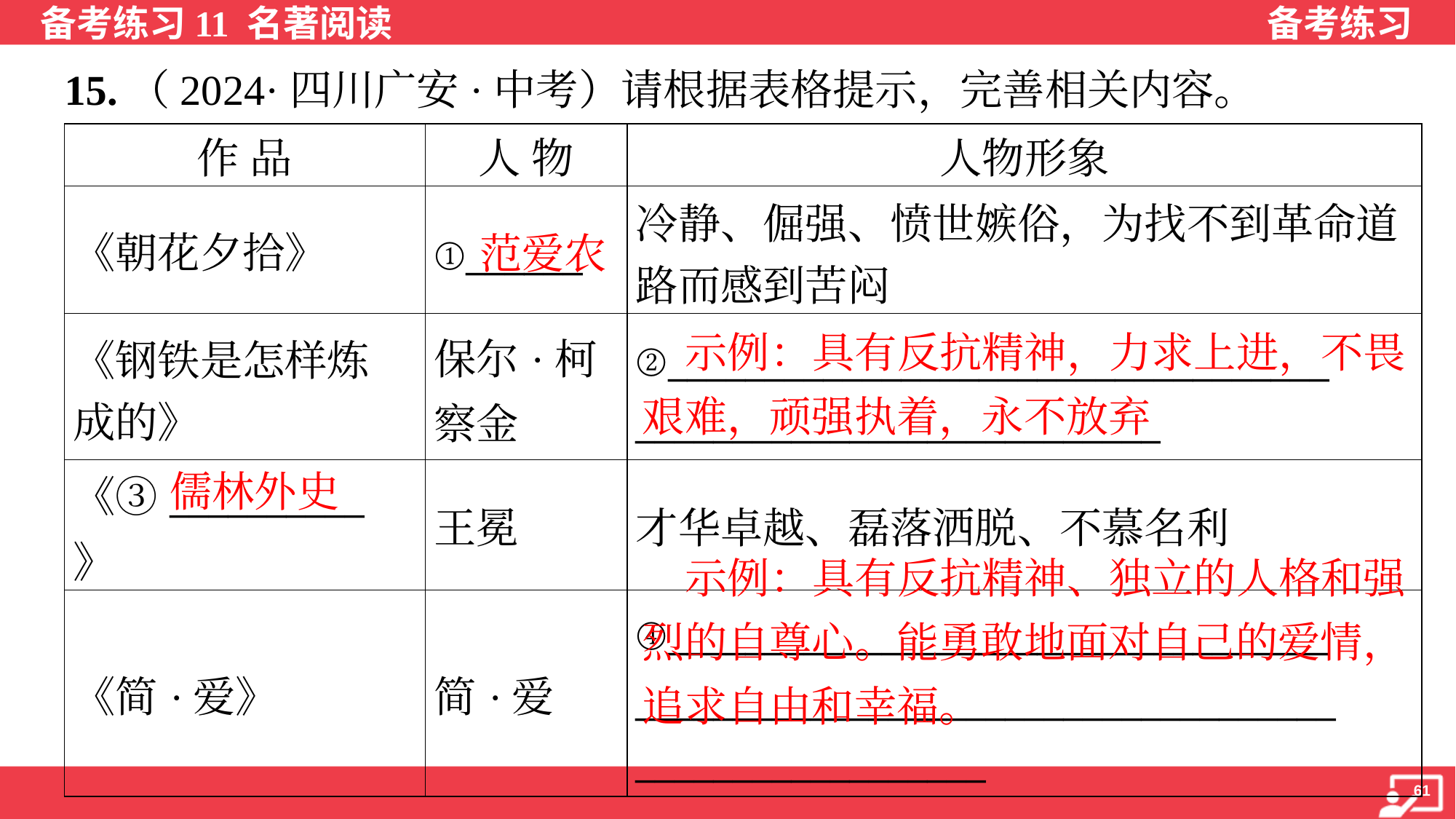

15.（2024·四川广安·中考）请根据表格提示，完善相关内容。
| 作 品 | 人 物 | 人物形象 |
| --- | --- | --- |
| 《朝花夕拾》 | ①\_\_\_\_\_\_ | 冷静、倔强、愤世嫉俗，为找不到革命道 路而感到苦闷 |
| 《钢铁是怎样炼 成的》 | 保尔·柯察金 | ②\_\_\_\_\_\_\_\_\_\_\_\_\_\_\_\_\_\_\_\_\_\_\_\_\_\_\_\_\_\_\_\_\_\_ \_\_\_\_\_\_\_\_\_\_\_\_\_\_\_\_\_\_\_\_\_\_\_\_\_\_\_ |
| 《③\_\_\_\_\_\_\_\_\_\_》 | 王冕 | 才华卓越、磊落洒脱、不慕名利 |
| 《简·爱》 | 简·爱 | ④\_\_\_\_\_\_\_\_\_\_\_\_\_\_\_\_\_\_\_\_\_\_\_\_\_\_\_\_\_\_\_\_\_\_ \_\_\_\_\_\_\_\_\_\_\_\_\_\_\_\_\_\_\_\_\_\_\_\_\_\_\_\_\_\_\_\_\_\_\_\_ \_\_\_\_\_\_\_\_\_\_\_\_\_\_\_\_\_\_ |
范爱农
   示例：具有反抗精神，力求上进，不畏艰难，顽强执着，永不放弃
儒林外史
   示例：具有反抗精神、独立的人格和强烈的自尊心。能勇敢地面对自己的爱情，追求自由和幸福。